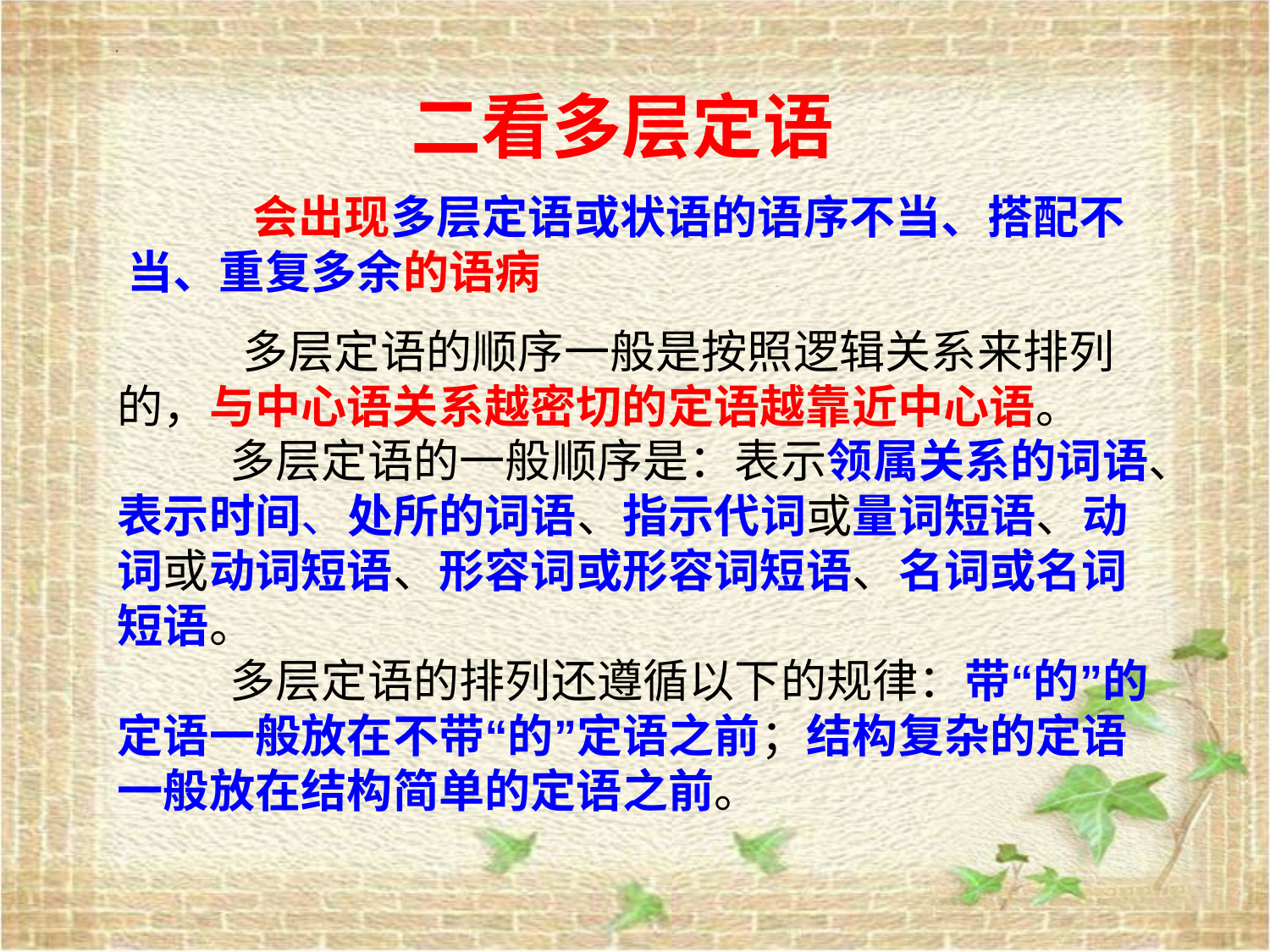

二看多层定语
         会出现多层定语或状语的语序不当、搭配不当、重复多余的语病
         多层定语的顺序一般是按照逻辑关系来排列的，与中心语关系越密切的定语越靠近中心语。
        多层定语的一般顺序是：表示领属关系的词语、表示时间、处所的词语、指示代词或量词短语、动词或动词短语、形容词或形容词短语、名词或名词短语。
        多层定语的排列还遵循以下的规律：带“的”的定语一般放在不带“的”定语之前；结构复杂的定语一般放在结构简单的定语之前。